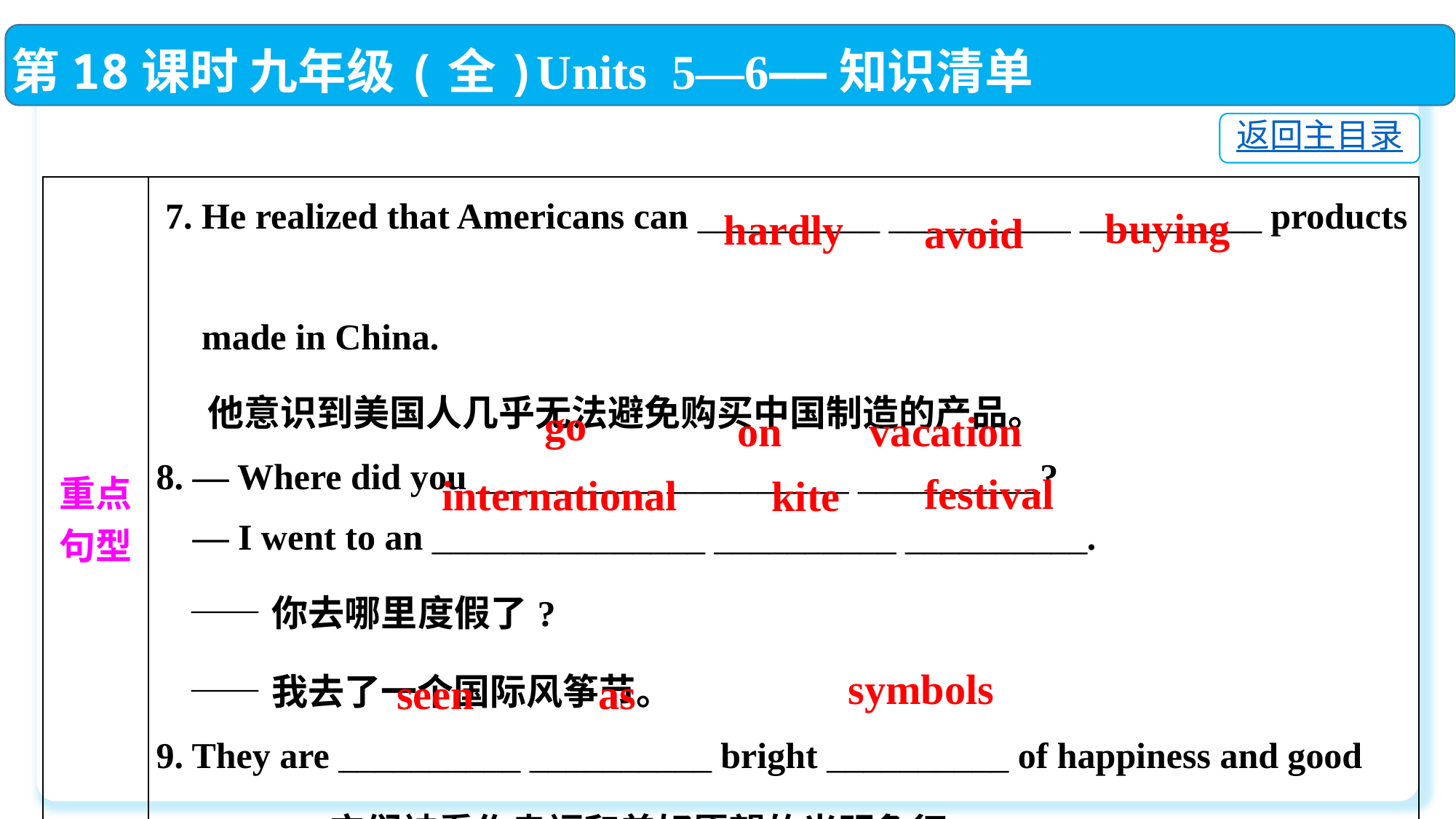

第18课时 九年级(全)Units  5—6——知识清单

返回主目录
| 重点 句型 | 7. He realized that Americans can \_\_\_\_\_\_\_\_\_\_ \_\_\_\_\_\_\_\_\_\_ \_\_\_\_\_\_\_\_\_\_ products made in China. 他意识到美国人几乎无法避免购买中国制造的产品。 8. — Where did you \_\_\_\_\_\_\_\_\_\_ \_\_\_\_\_\_\_\_\_\_ \_\_\_\_\_\_\_\_\_\_? — I went to an \_\_\_\_\_\_\_\_\_\_\_\_\_\_\_ \_\_\_\_\_\_\_\_\_\_ \_\_\_\_\_\_\_\_\_\_. ——你去哪里度假了? ——我去了一个国际风筝节。 9. They are \_\_\_\_\_\_\_\_\_\_ \_\_\_\_\_\_\_\_\_\_ bright \_\_\_\_\_\_\_\_\_\_ of happiness and good wishes. 它们被看作幸福和美好愿望的光明象征。 |
| --- | --- |
buying
hardly
avoid
go
on
vacation
festival
international
kite
symbols
seen
as